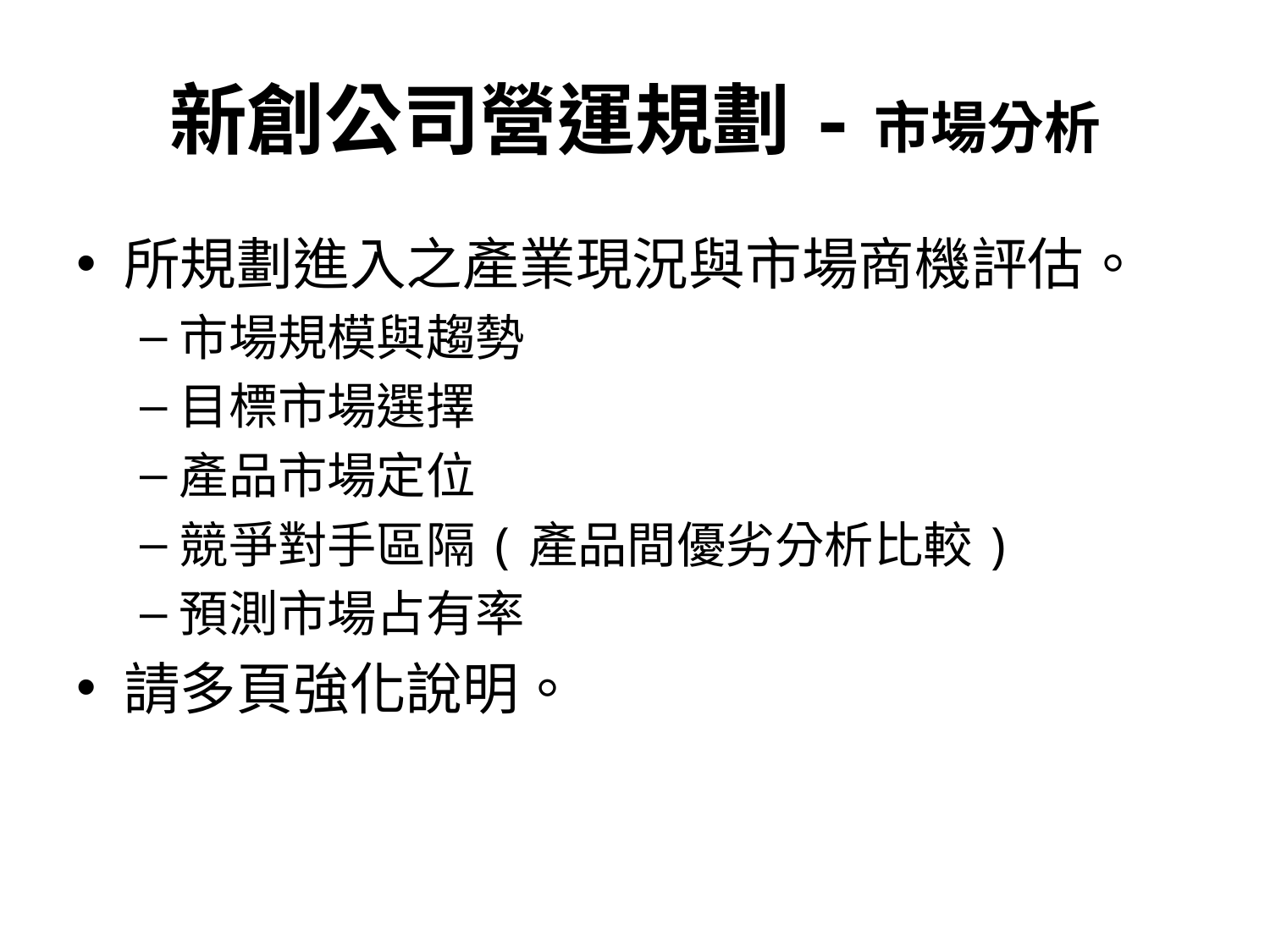

# 新創公司營運規劃-市場分析
所規劃進入之產業現況與市場商機評估。
市場規模與趨勢
目標市場選擇
產品市場定位
競爭對手區隔(產品間優劣分析比較)
預測市場占有率
請多頁強化說明。